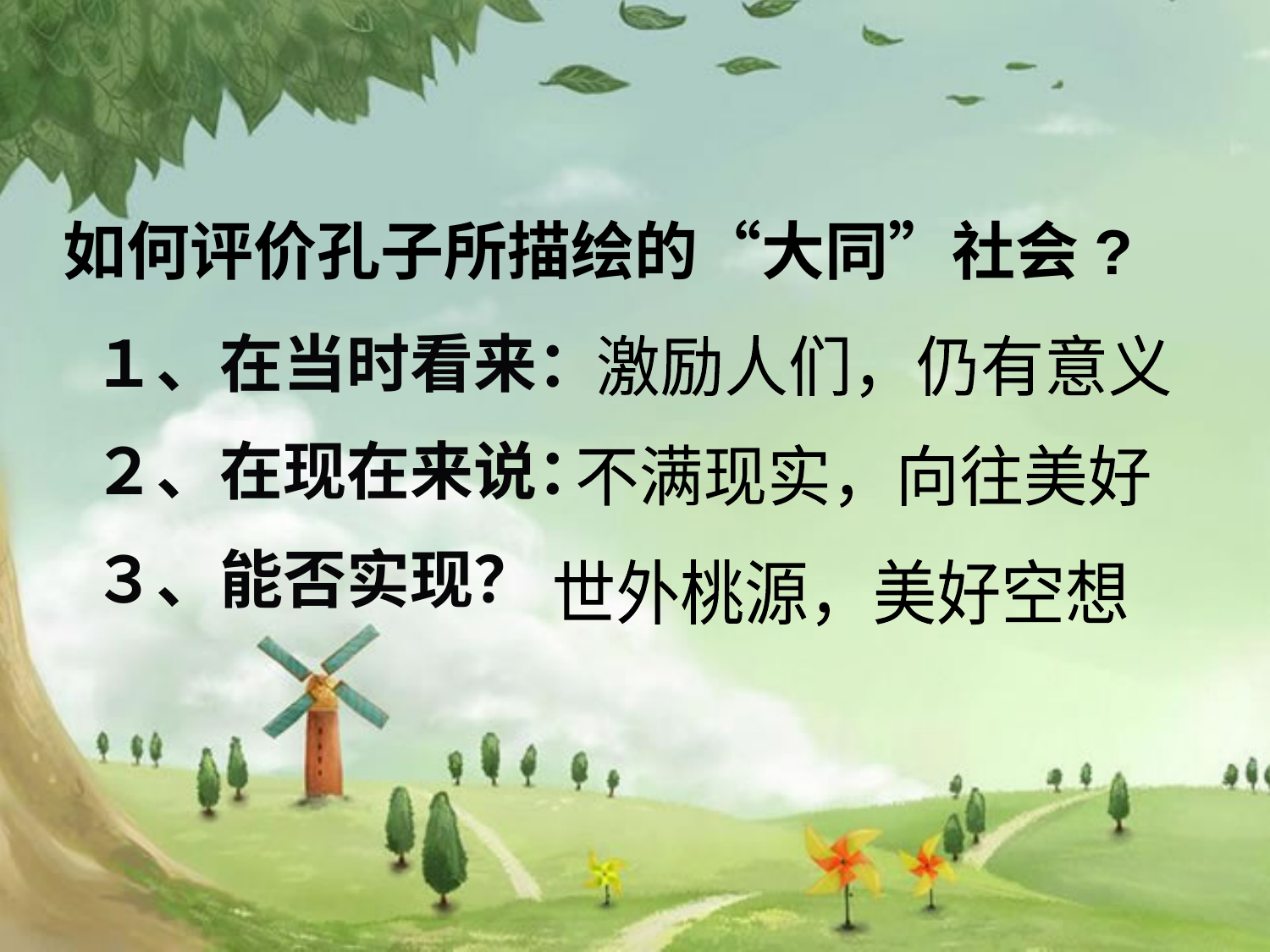

如何评价孔子所描绘的“大同”社会?
１、在当时看来：
２、在现在来说：
３、能否实现？
激励人们，仍有意义

不满现实，向往美好
世外桃源，美好空想